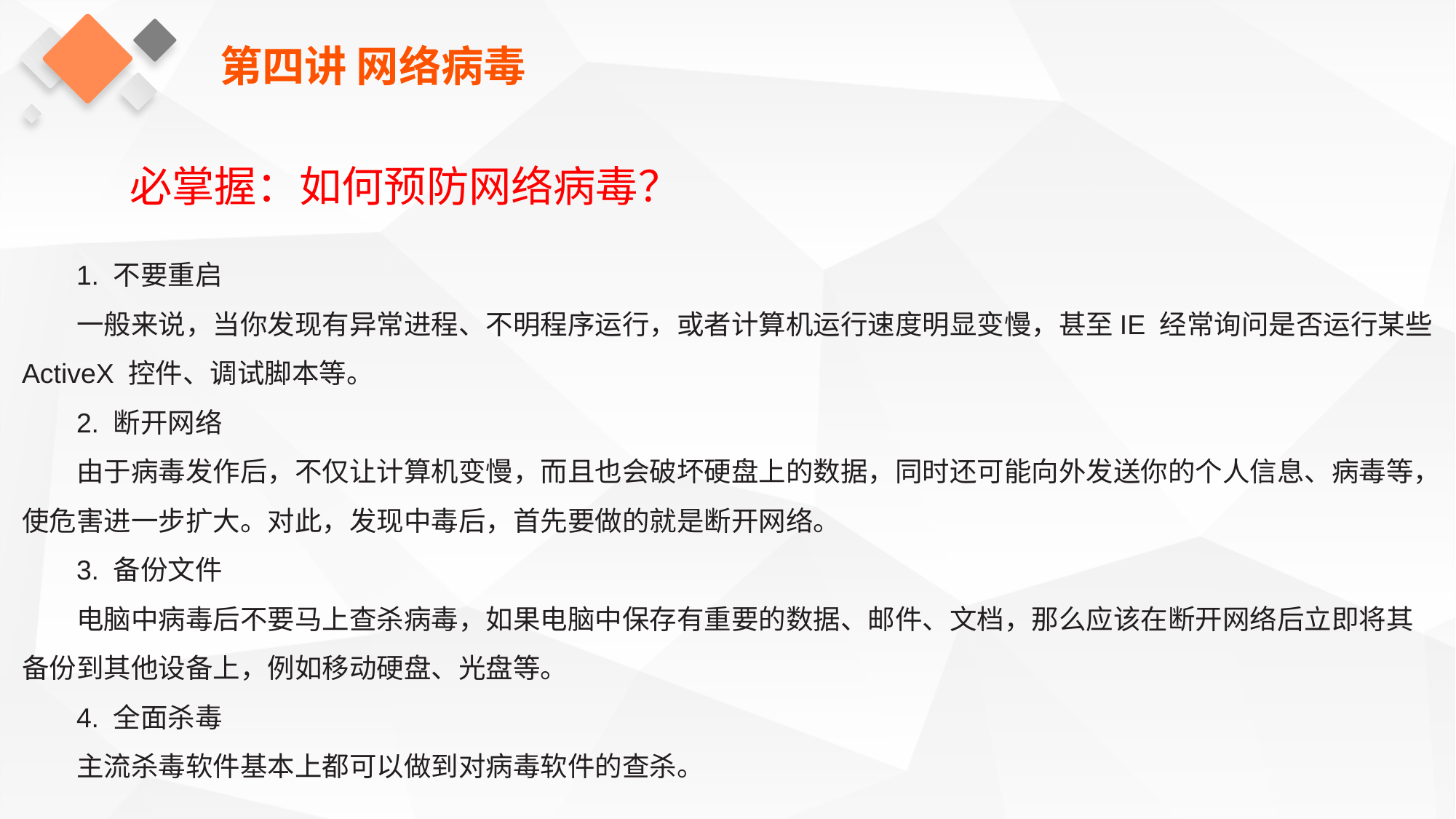

第四讲 网络病毒
必掌握：如何预防网络病毒？
1. 不要重启
一般来说，当你发现有异常进程、不明程序运行，或者计算机运行速度明显变慢，甚至IE 经常询问是否运行某些ActiveX 控件、调试脚本等。
2. 断开网络
由于病毒发作后，不仅让计算机变慢，而且也会破坏硬盘上的数据，同时还可能向外发送你的个人信息、病毒等，使危害进一步扩大。对此，发现中毒后，首先要做的就是断开网络。
3. 备份文件
电脑中病毒后不要马上查杀病毒，如果电脑中保存有重要的数据、邮件、文档，那么应该在断开网络后立即将其备份到其他设备上，例如移动硬盘、光盘等。
4. 全面杀毒
主流杀毒软件基本上都可以做到对病毒软件的查杀。